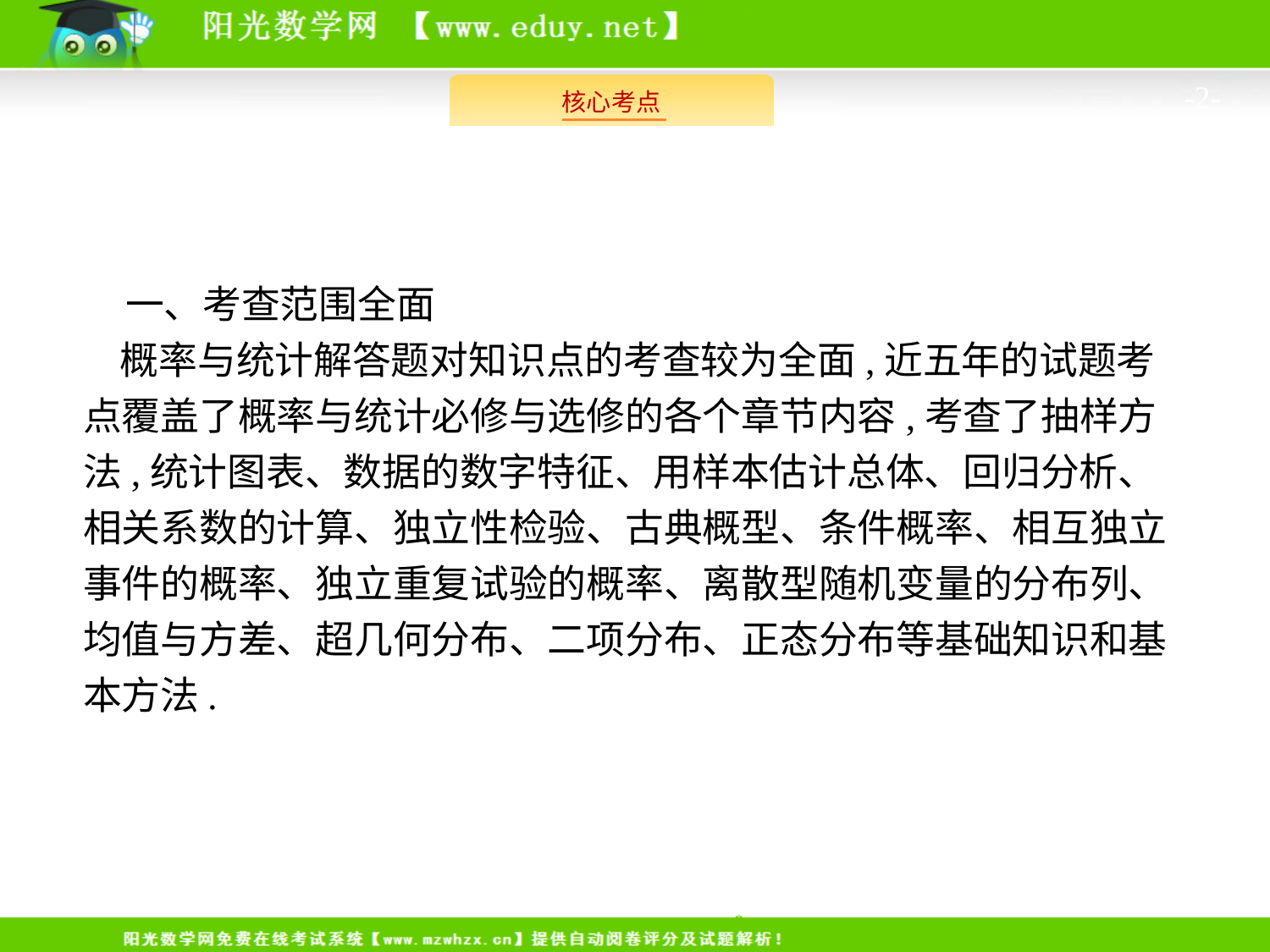

-2-
一、考查范围全面
概率与统计解答题对知识点的考查较为全面,近五年的试题考点覆盖了概率与统计必修与选修的各个章节内容,考查了抽样方法,统计图表、数据的数字特征、用样本估计总体、回归分析、相关系数的计算、独立性检验、古典概型、条件概率、相互独立事件的概率、独立重复试验的概率、离散型随机变量的分布列、均值与方差、超几何分布、二项分布、正态分布等基础知识和基本方法.